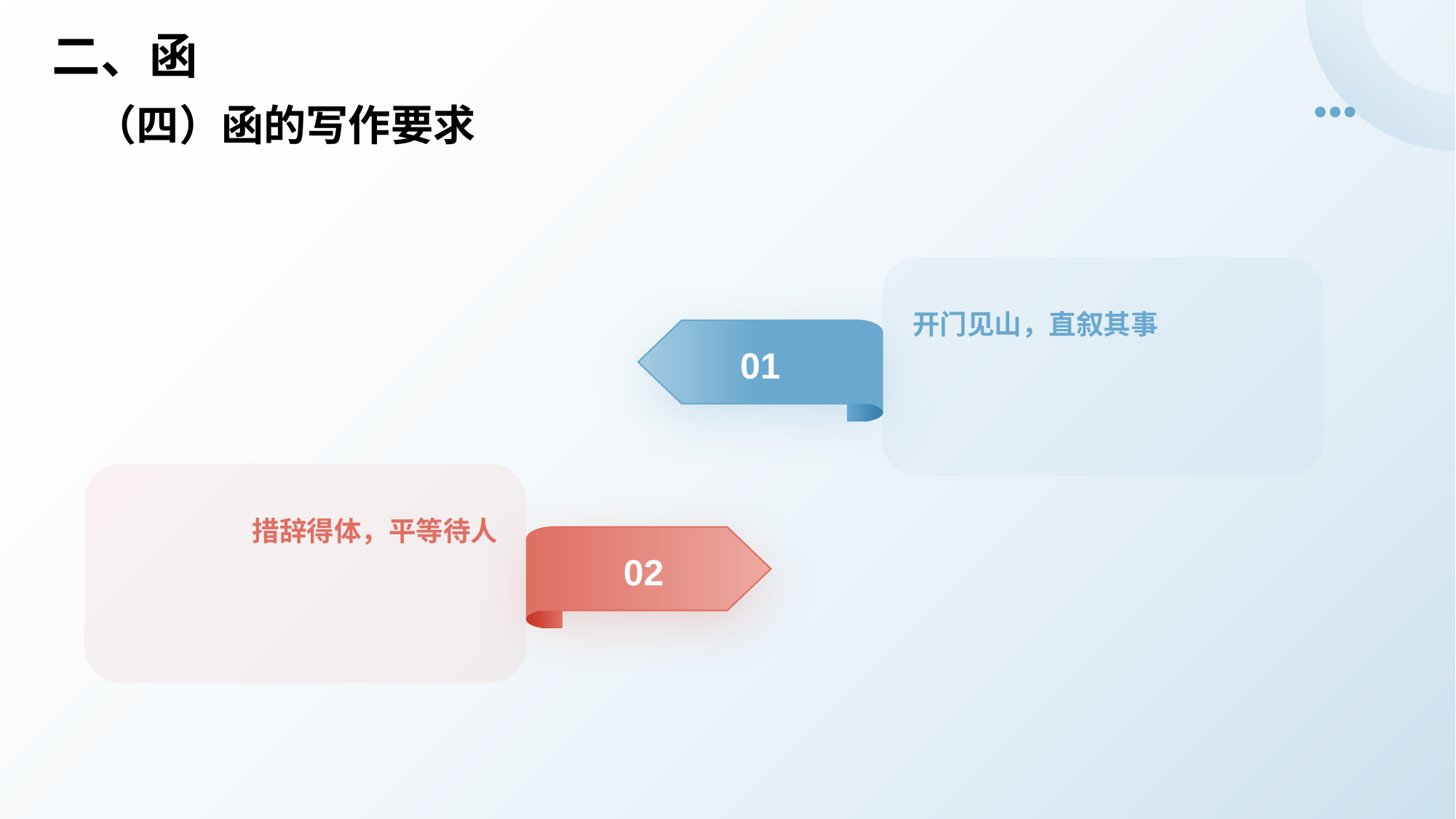

# 二、函
（四）函的写作要求

开门见山，直叙其事
01

措辞得体，平等待人
02